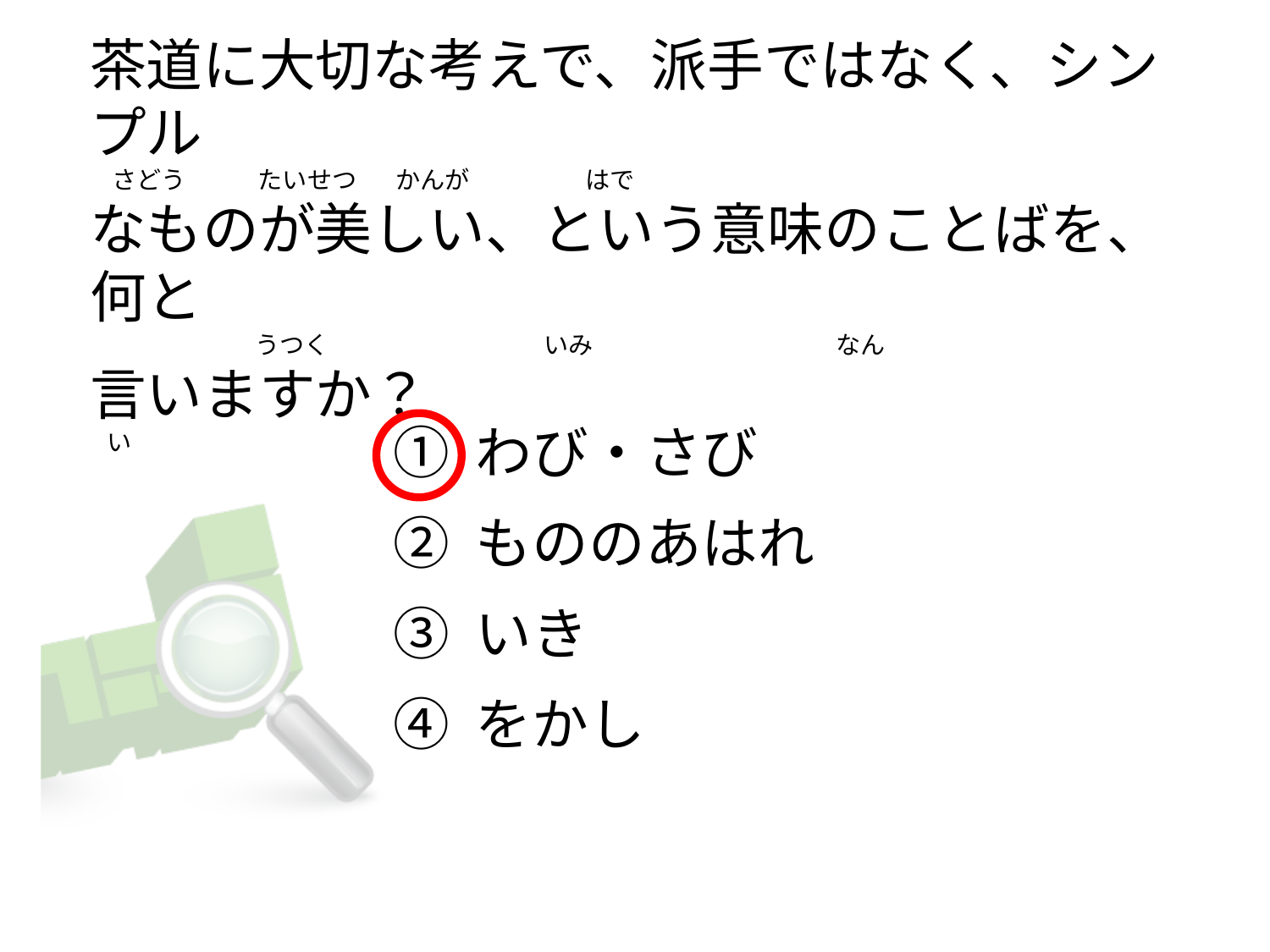

茶道に大切な考えで、派手ではなく、シンプル
   さどう             たいせつ       かんが                     はで
なものが美しい、という意味のことばを、何と
                             うつく                                       いみ                                            なん
言いますか？
  い
① わび・さび
② もののあはれ
③ いき
④ をかし